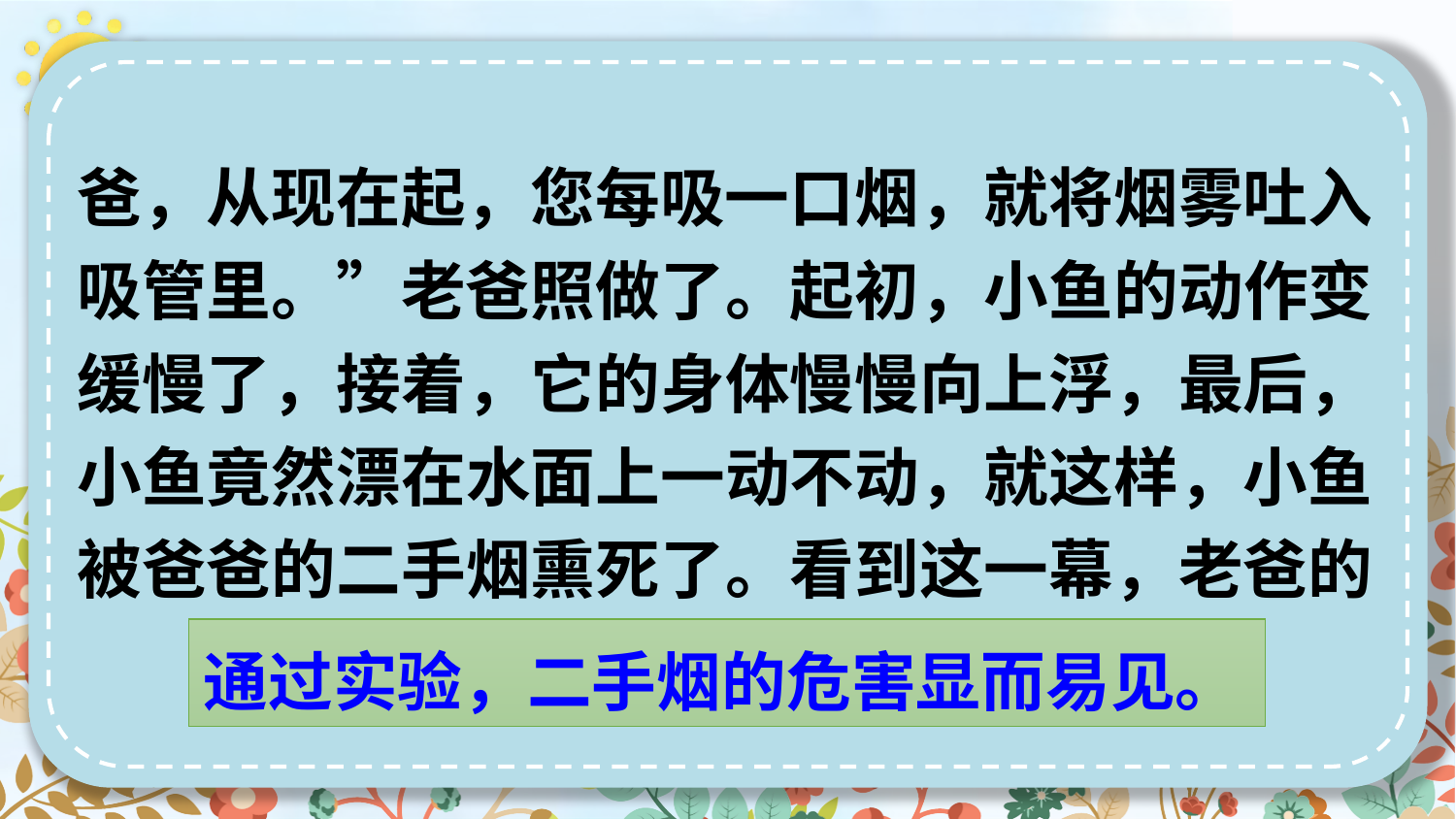

爸，从现在起，您每吸一口烟，就将烟雾吐入吸管里。”老爸照做了。起初，小鱼的动作变缓慢了，接着，它的身体慢慢向上浮，最后，小鱼竟然漂在水面上一动不动，就这样，小鱼被爸爸的二手烟熏死了。看到这一幕，老爸的
通过实验，二手烟的危害显而易见。